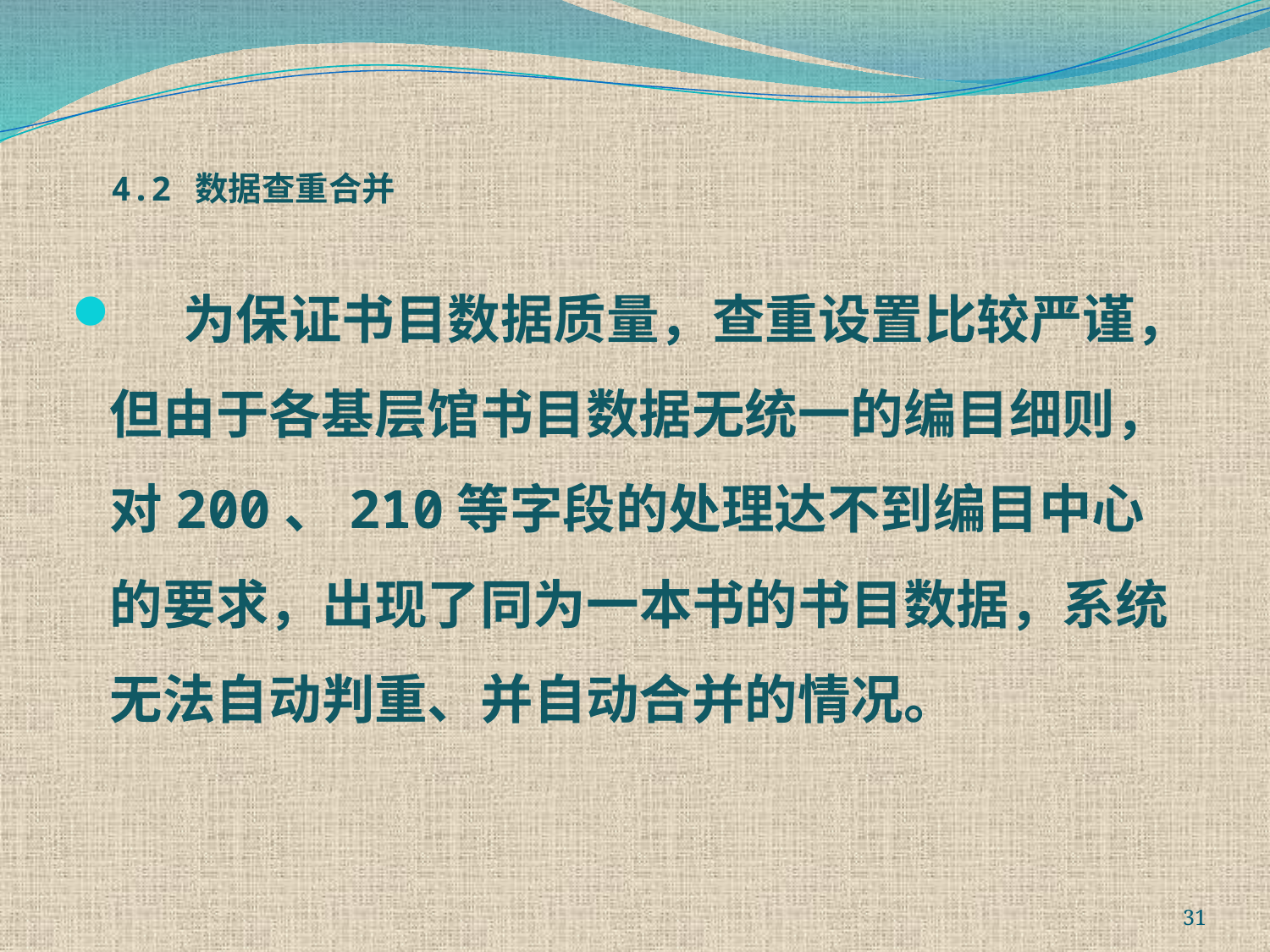

# 4.2 数据查重合并
    为保证书目数据质量，查重设置比较严谨，但由于各基层馆书目数据无统一的编目细则，对200、210等字段的处理达不到编目中心的要求，出现了同为一本书的书目数据，系统无法自动判重、并自动合并的情况。
31